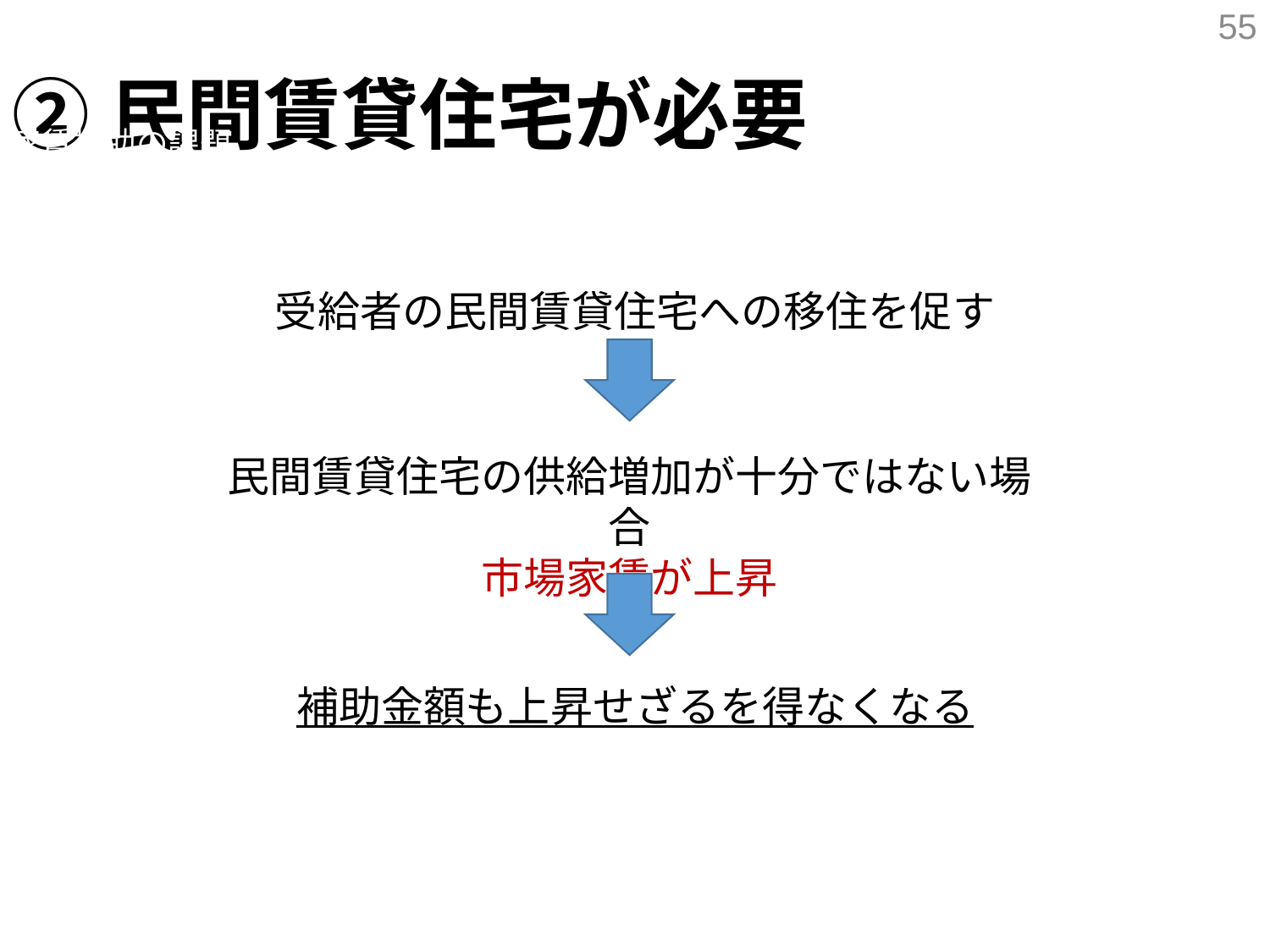

55
②民間賃貸住宅が必要
家賃補助の課題
受給者の民間賃貸住宅への移住を促す

民間賃貸住宅の供給増加が十分ではない場合
市場家賃が上昇

補助金額も上昇せざるを得なくなる